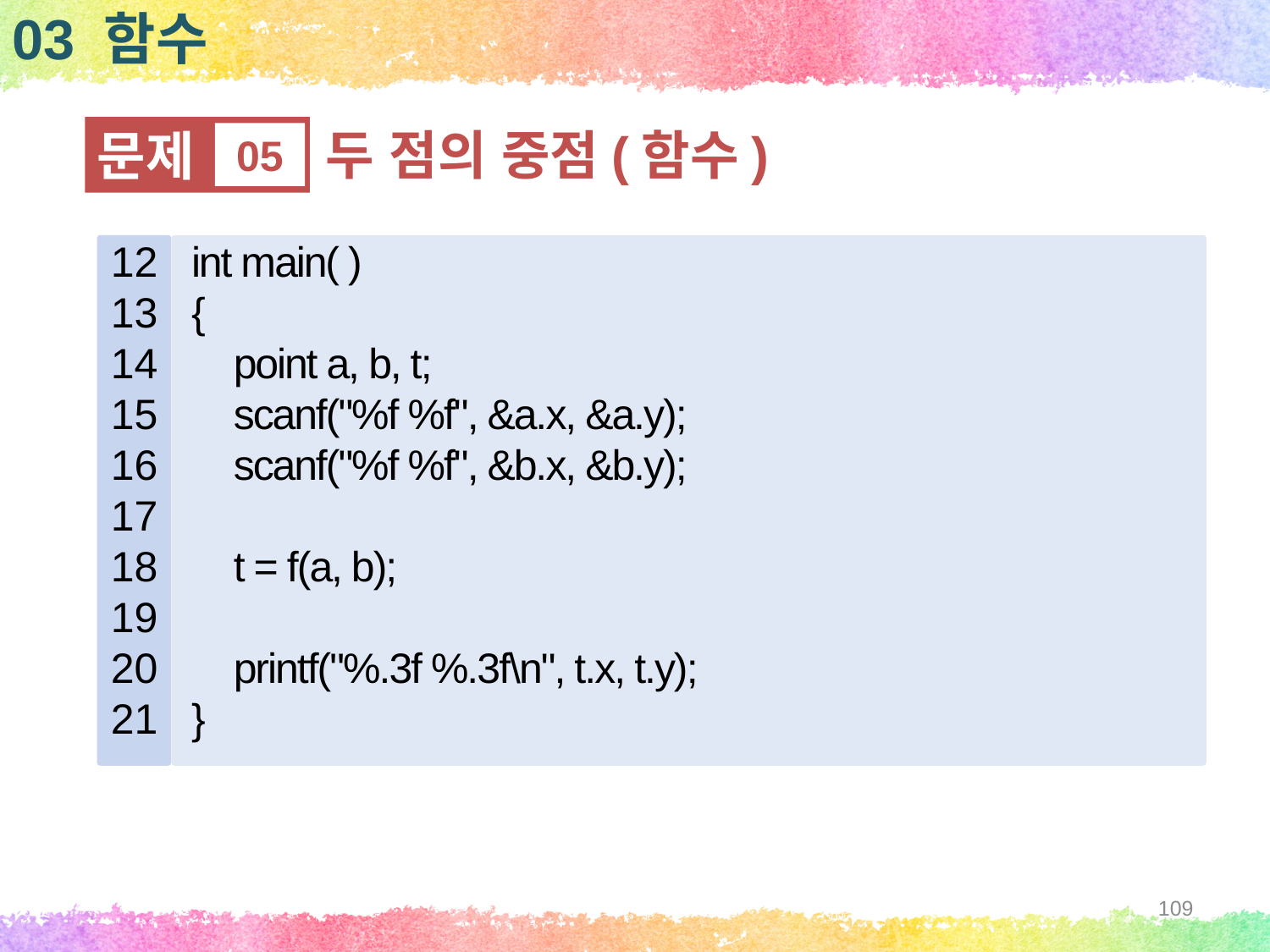

03 함수
문제
05
두 점의 중점(함수)
12
13
14
15
16
17
18
19
20
21
int main( )
{
    point a, b, t;
    scanf("%f %f", &a.x, &a.y);
    scanf("%f %f", &b.x, &b.y);

    t = f(a, b);

    printf("%.3f %.3f\n", t.x, t.y);
}
109